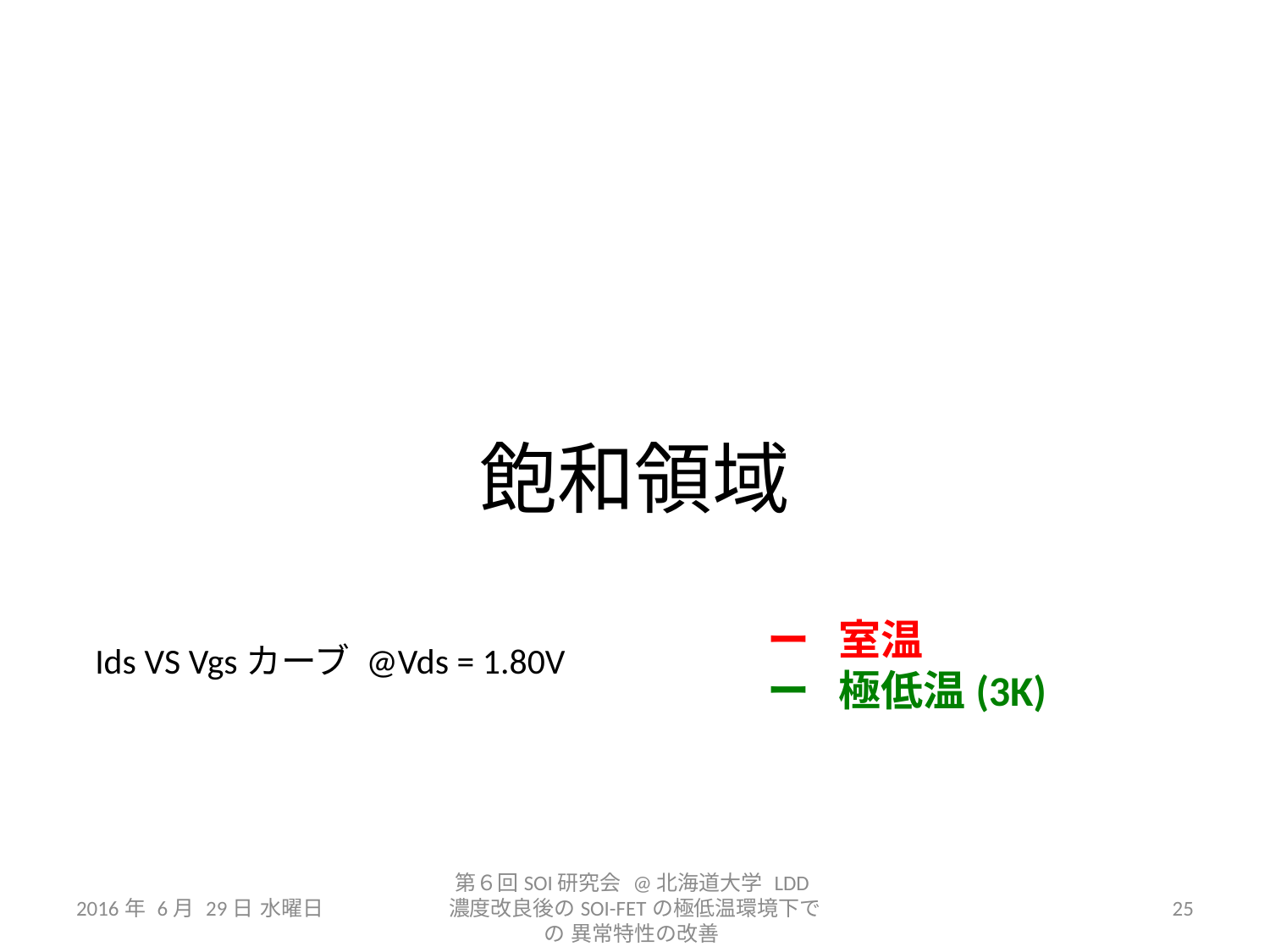

# 飽和領域
ー   室温
ー   極低温(3K)
Ids VS Vgsカーブ @Vds = 1.80V
2016年 6月 29日 水曜日
第６回SOI研究会 @北海道大学 LDD濃度改良後のSOI-FETの極低温環境下での 異常特性の改善
25